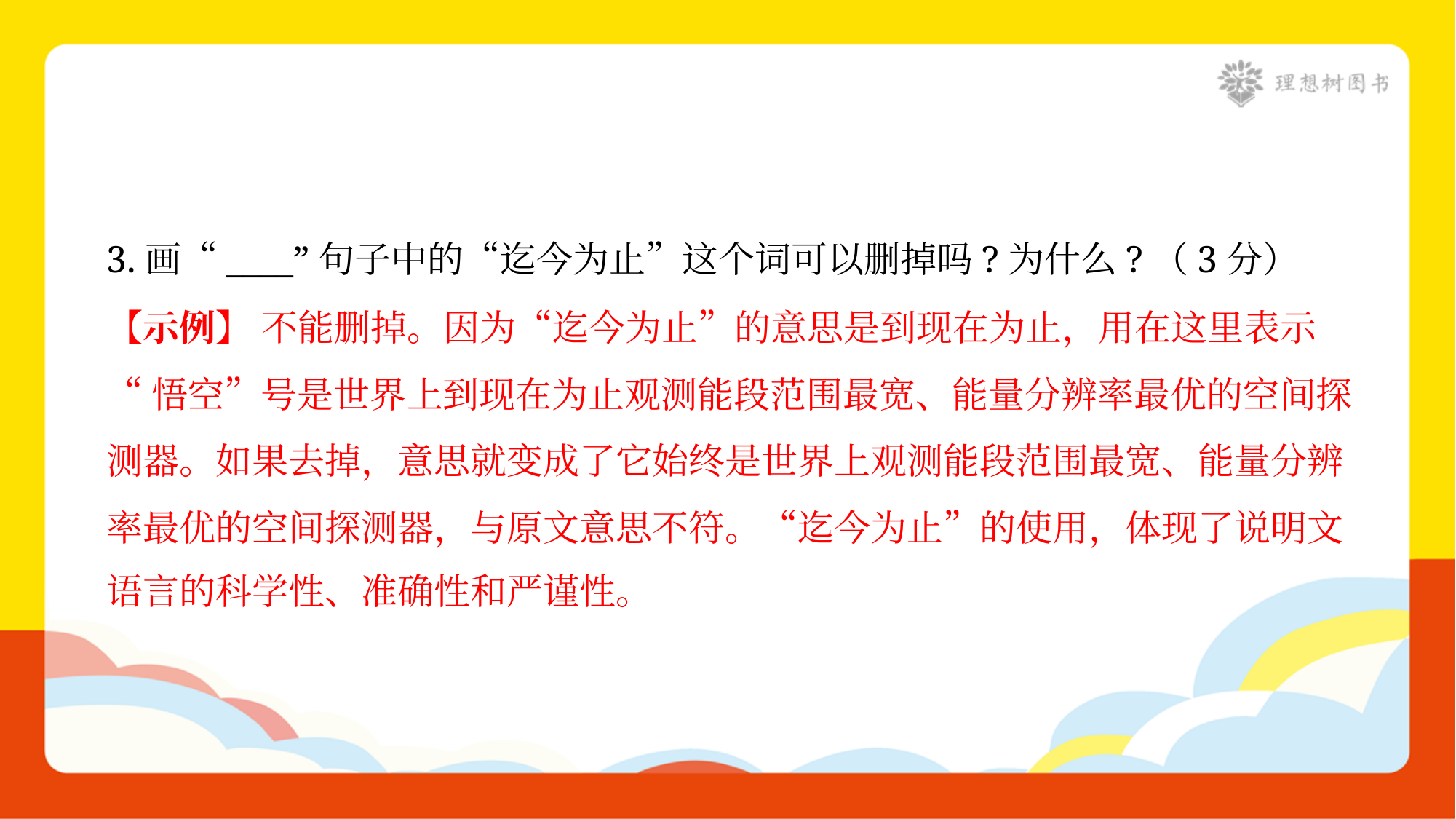

3.画“____”句子中的“迄今为止”这个词可以删掉吗?为什么?（3分）
【示例】 不能删掉。因为“迄今为止”的意思是到现在为止，用在这里表示
“悟空”号是世界上到现在为止观测能段范围最宽、能量分辨率最优的空间探
测器。如果去掉，意思就变成了它始终是世界上观测能段范围最宽、能量分辨
率最优的空间探测器，与原文意思不符。“迄今为止”的使用，体现了说明文
语言的科学性、准确性和严谨性。